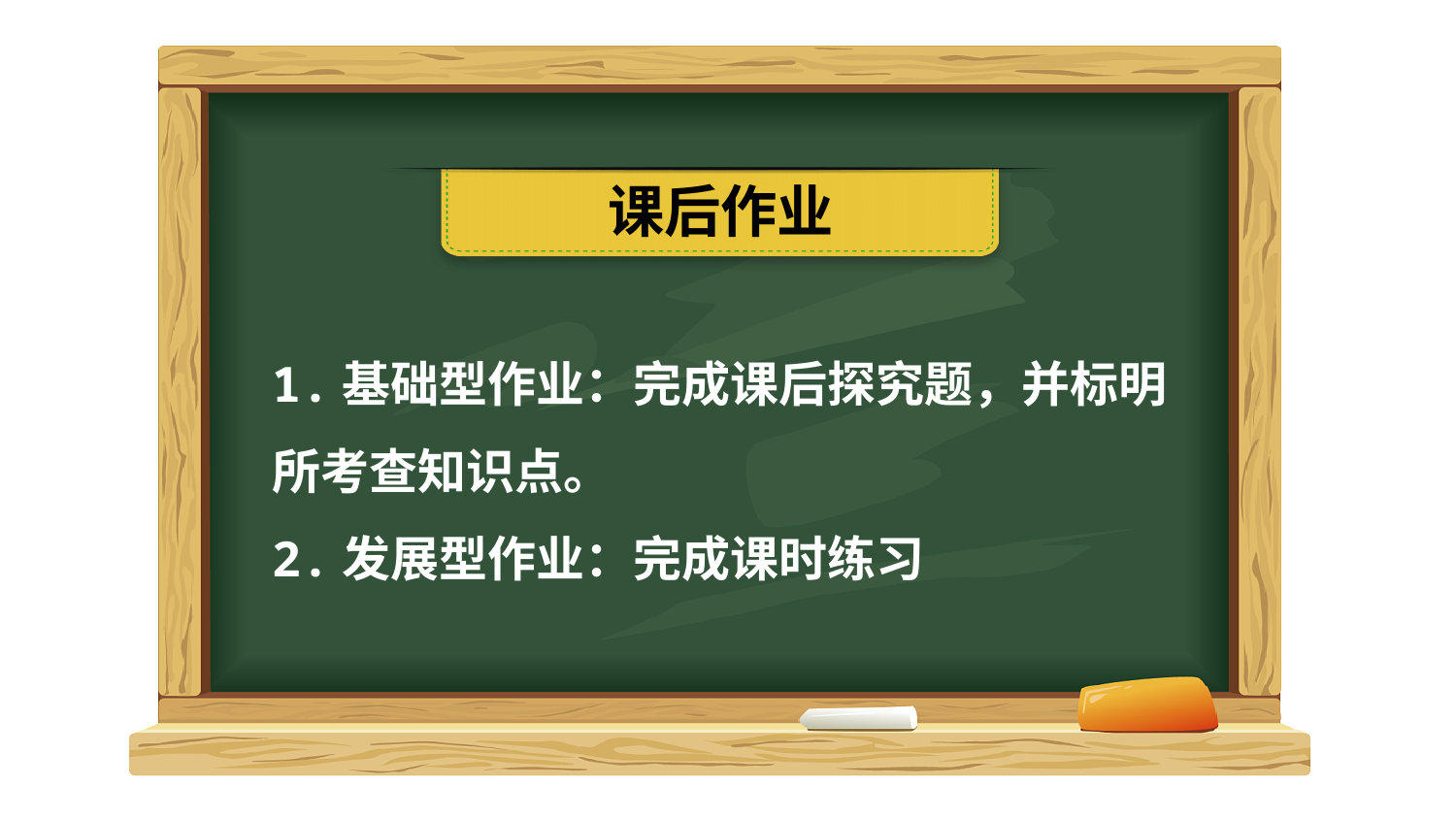

1.基础型作业：完成课后探究题，并标明所考查知识点。
2.发展型作业：完成课时练习